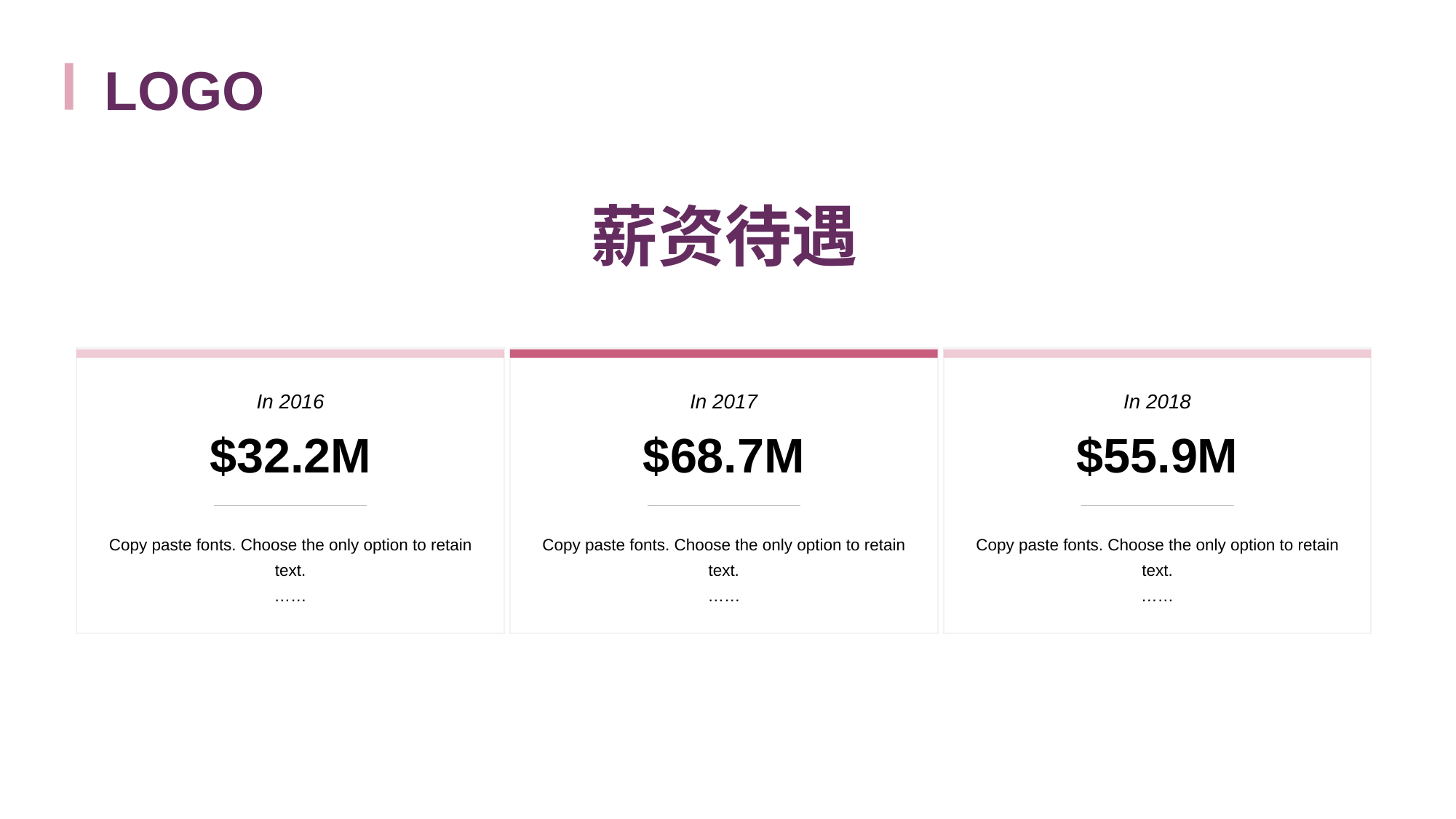

LOGO

薪资待遇

In 2016
$32.2m
In 2017
$68.7m
In 2018
$55.9m
Copy paste fonts. Choose the only option to retain text.
……
Copy paste fonts. Choose the only option to retain text.
……
Copy paste fonts. Choose the only option to retain text.
……